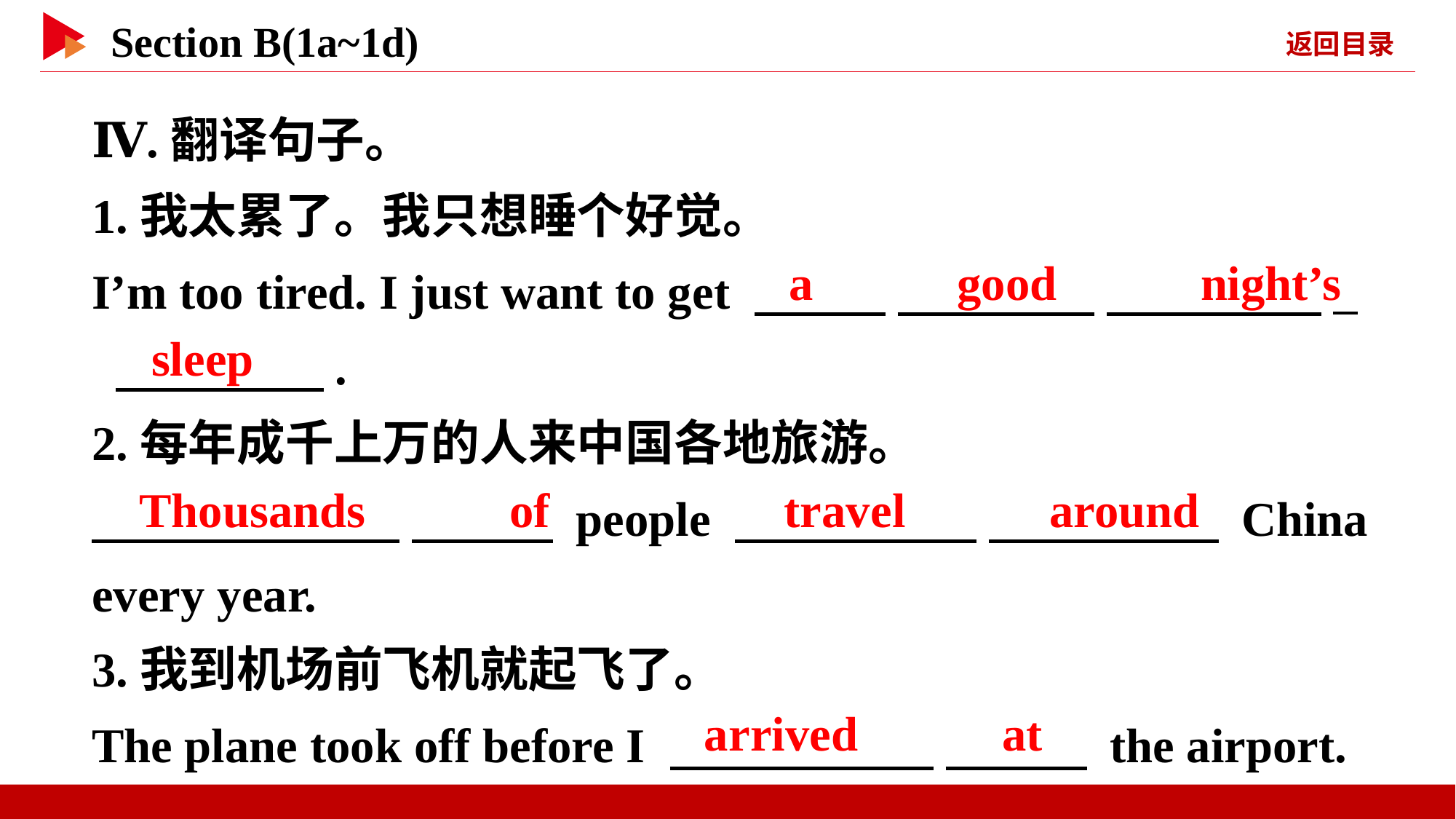

Ⅳ.翻译句子。
1.我太累了。我只想睡个好觉。
I’m too tired. I just want to get 　   　 　         　 　               _
 　          　.
2.每年成千上万的人来中国各地旅游。
　                   　 　    　 people 　             　 　            　 China every year.
3.我到机场前飞机就起飞了。
The plane took off before I 　               　 　    　 the airport.
a 　 　good 　 　night’s
sleep
Thousands 　 　of
travel 　 　around
arrived 　 　at